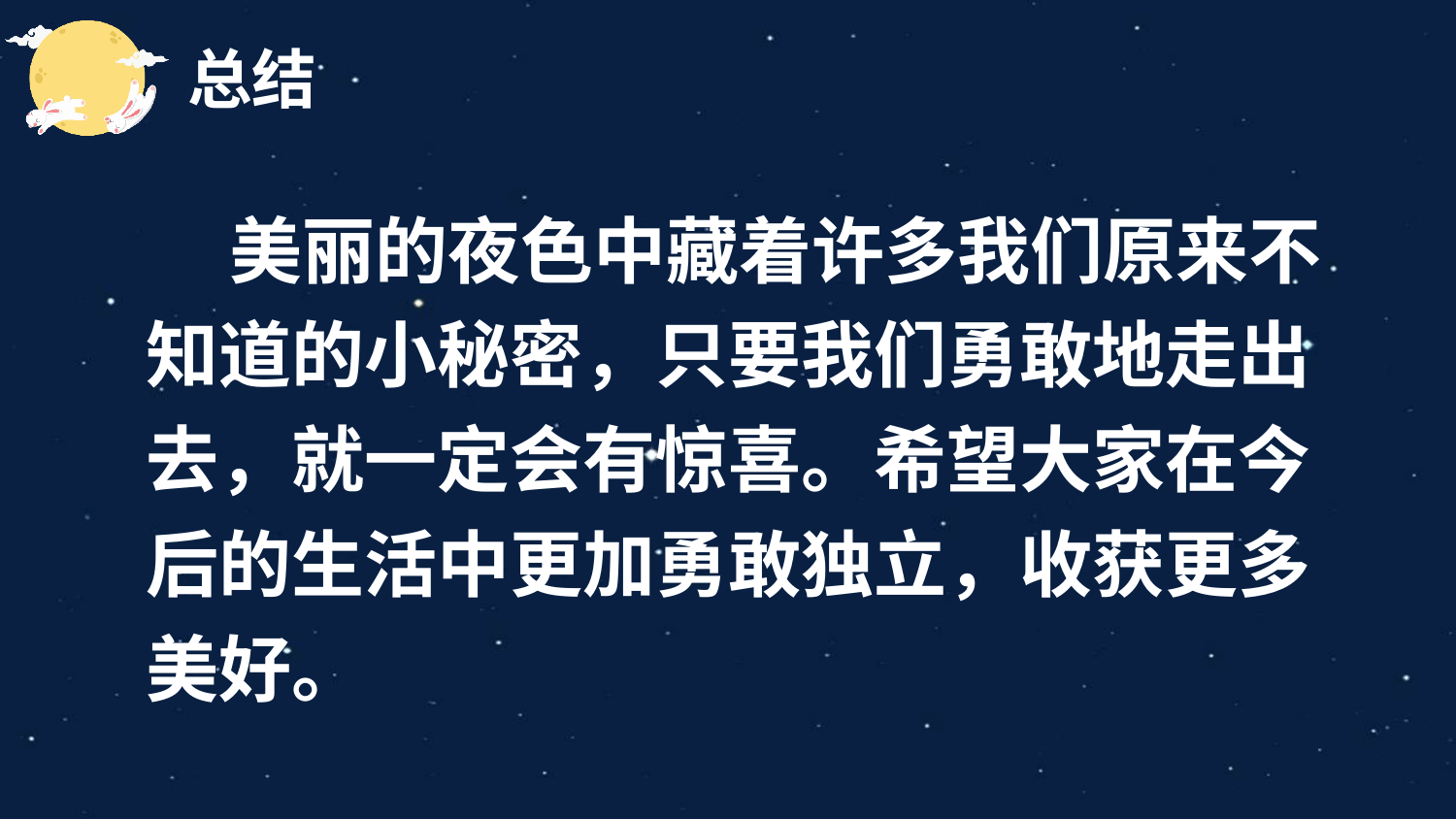

总结
    美丽的夜色中藏着许多我们原来不知道的小秘密，只要我们勇敢地走出去，就一定会有惊喜。希望大家在今后的生活中更加勇敢独立，收获更多美好。